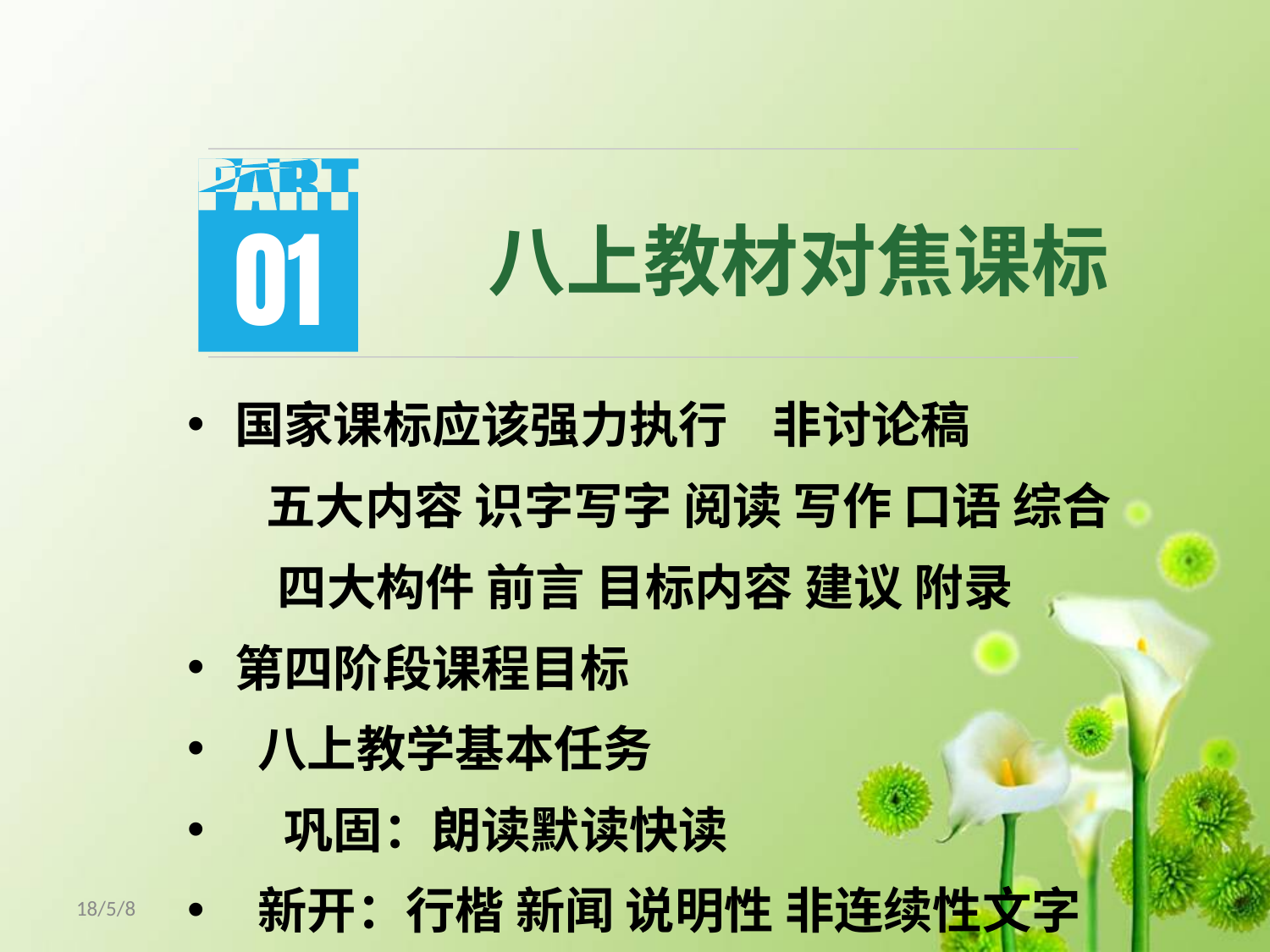

01
    八上教材对焦课标

国家课标应该强力执行    非讨论稿
      五大内容 识字写字 阅读 写作 口语 综合
       四大构件 前言 目标内容 建议 附录
第四阶段课程目标
 八上教学基本任务
　巩固：朗读默读快读
 新开：行楷 新闻 说明性 非连续性文字
18/5/8